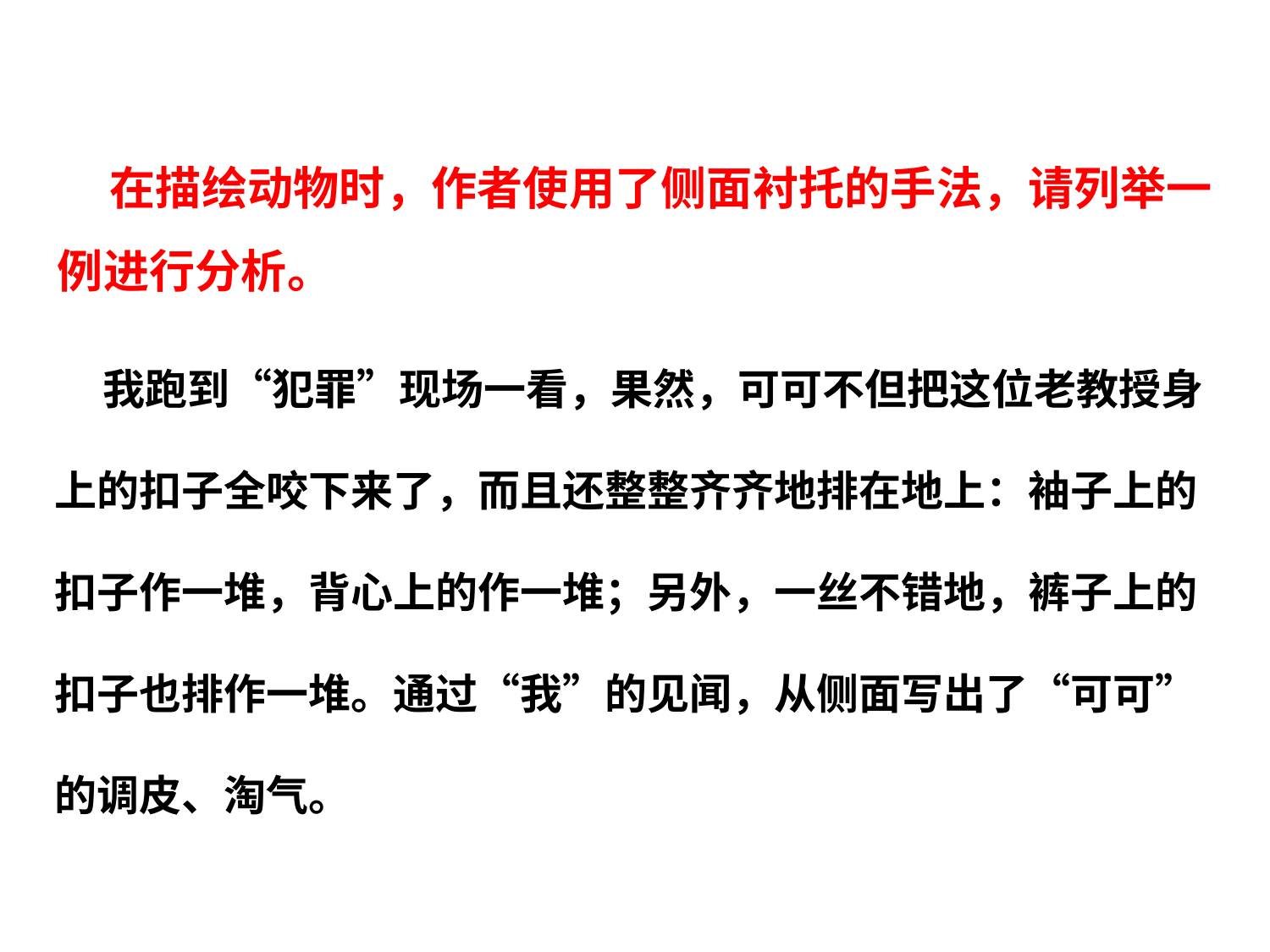

在描绘动物时，作者使用了侧面衬托的手法，请列举一例进行分析。
    我跑到“犯罪”现场一看，果然，可可不但把这位老教授身上的扣子全咬下来了，而且还整整齐齐地排在地上：袖子上的扣子作一堆，背心上的作一堆；另外，一丝不错地，裤子上的扣子也排作一堆。通过“我”的见闻，从侧面写出了“可可”的调皮、淘气。